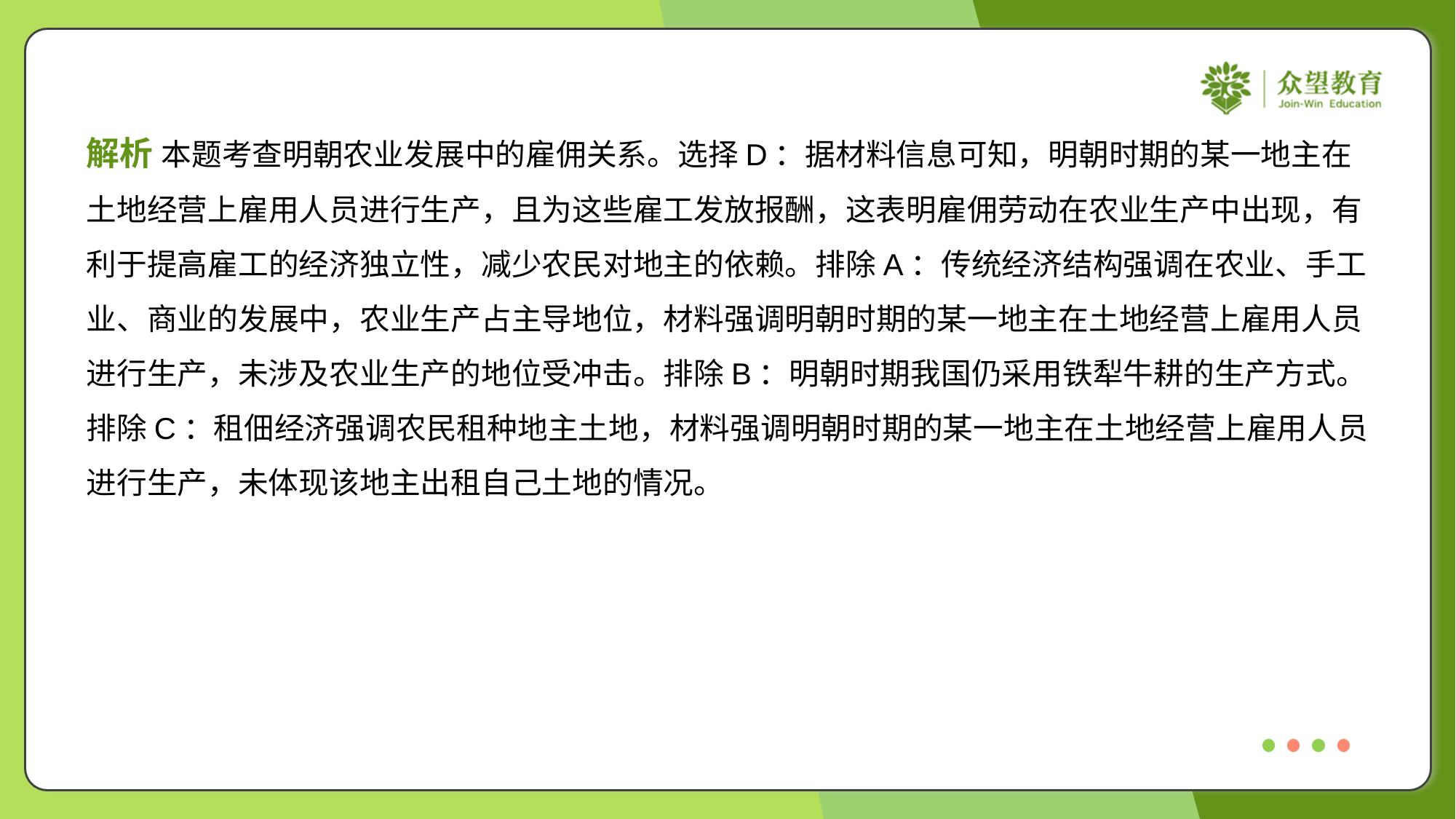

解析 本题考查明朝农业发展中的雇佣关系。选择D：据材料信息可知，明朝时期的某一地主在
土地经营上雇用人员进行生产，且为这些雇工发放报酬，这表明雇佣劳动在农业生产中出现，有
利于提高雇工的经济独立性，减少农民对地主的依赖。排除A：传统经济结构强调在农业、手工
业、商业的发展中，农业生产占主导地位，材料强调明朝时期的某一地主在土地经营上雇用人员
进行生产，未涉及农业生产的地位受冲击。排除B：明朝时期我国仍采用铁犁牛耕的生产方式。
排除C：租佃经济强调农民租种地主土地，材料强调明朝时期的某一地主在土地经营上雇用人员
进行生产，未体现该地主出租自己土地的情况。